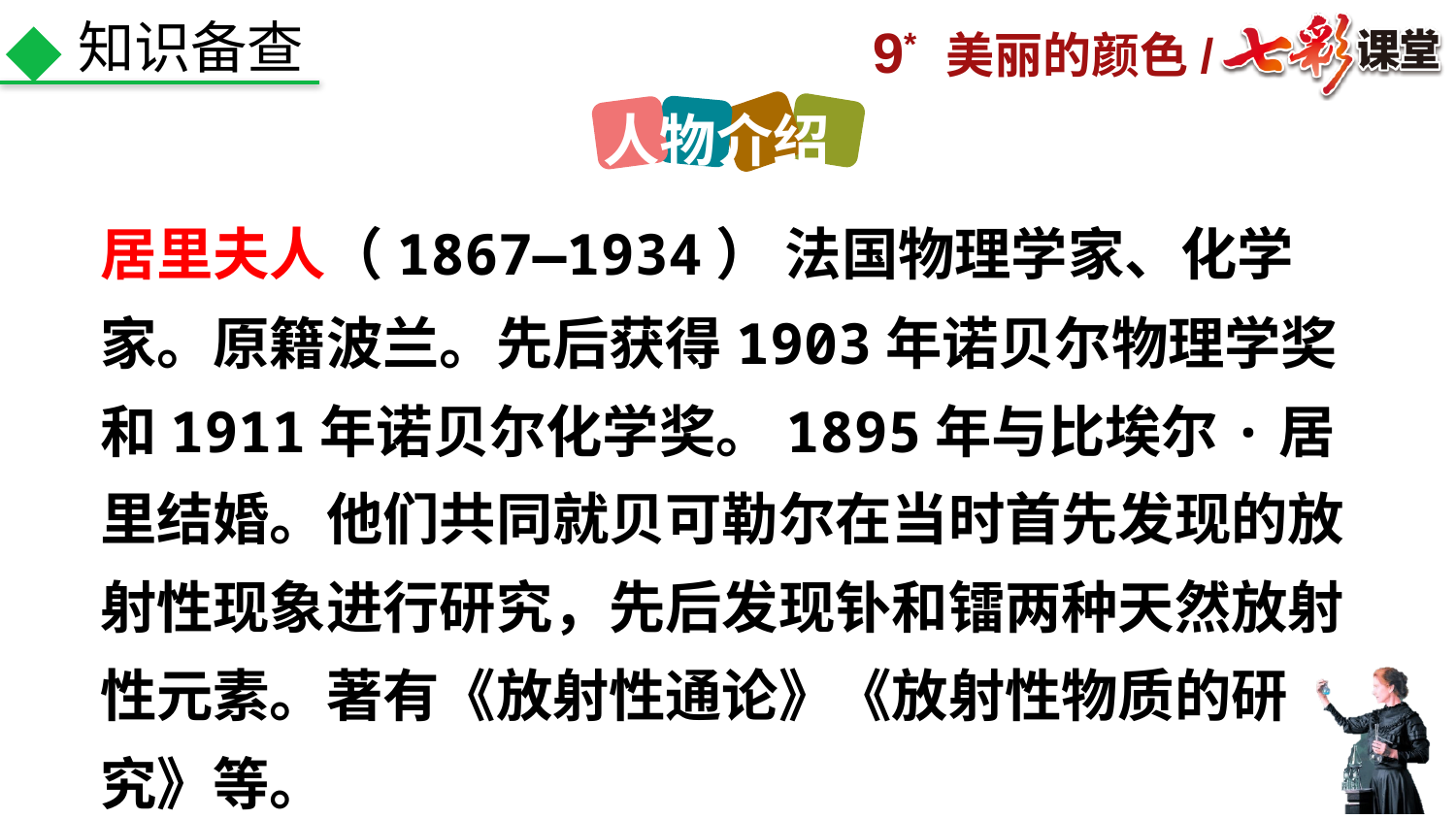

知识备查

人物介绍

居里夫人（1867—1934） 法国物理学家、化学家。原籍波兰。先后获得1903年诺贝尔物理学奖和1911年诺贝尔化学奖。1895年与比埃尔·居里结婚。他们共同就贝可勒尔在当时首先发现的放射性现象进行研究，先后发现钋和镭两种天然放射性元素。著有《放射性通论》《放射性物质的研究》等。